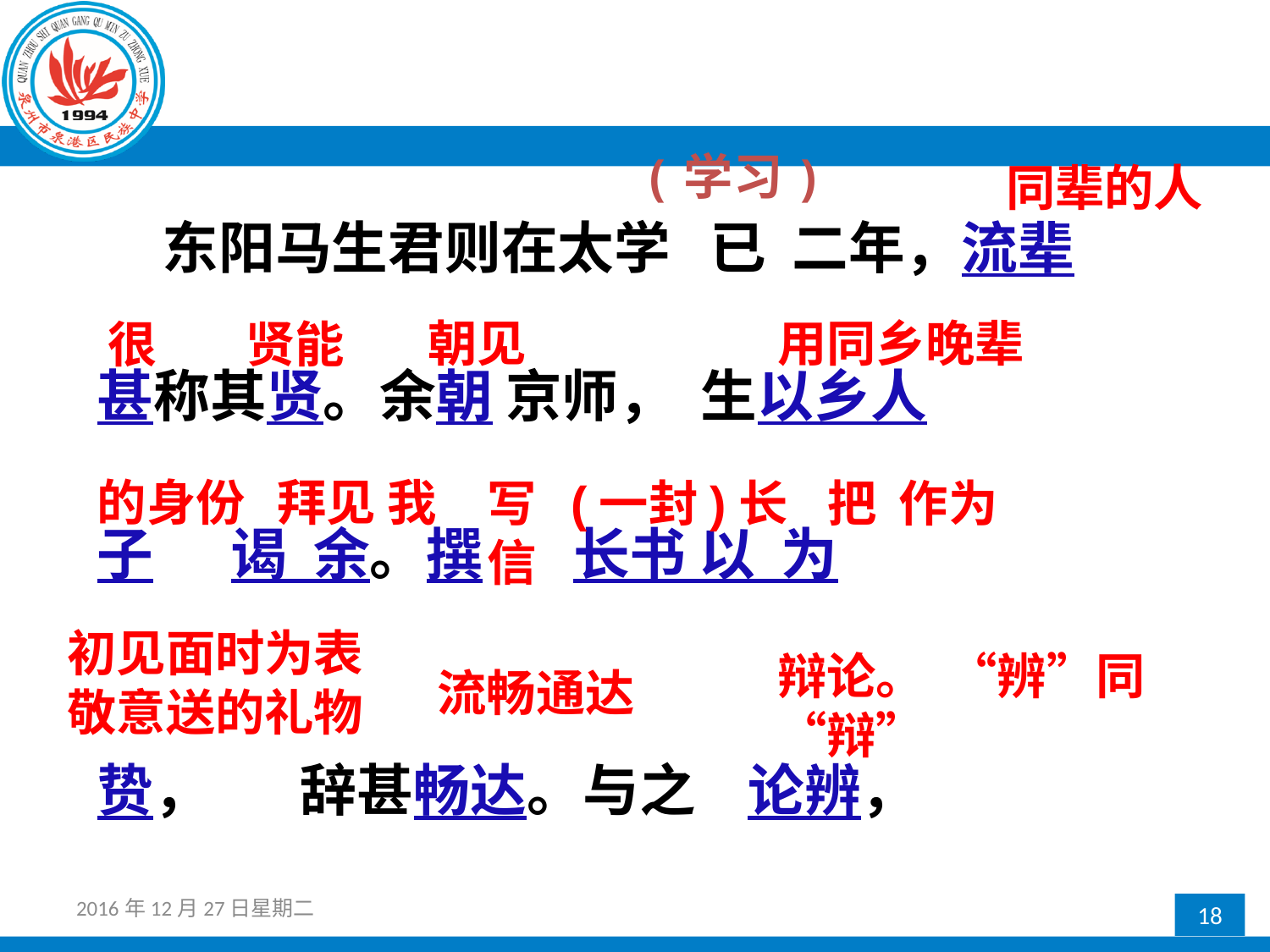

(学习)
同辈的人
        东阳马生君则在太学   已  二年，流辈

甚称其贤。余朝 京师，  生以乡人

子      谒  余。撰       长书 以  为

贽，       辞甚畅达。与之    论辨，

朝见
用同乡晚辈
很
贤能
的身份
拜见 我
写  (一封)长信
把  作为
初见面时为表敬意送的礼物
辩论。  “辨”同“辩”
流畅通达
2016年12月27日星期二